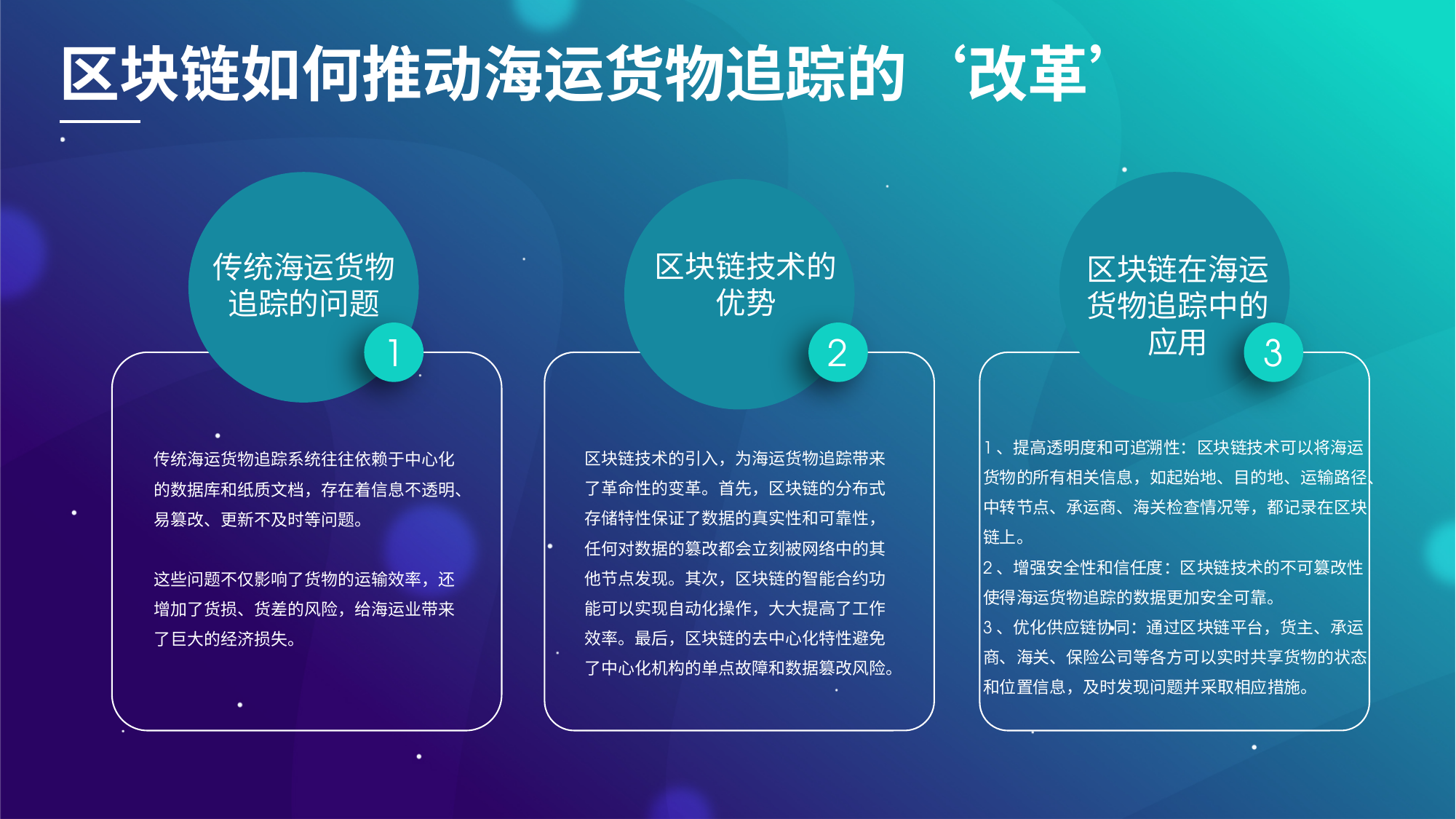

区块链如何推动海运货物追踪的‘改革’

区块链技术的优势
传统海运货物追踪的问题
区块链在海运货物追踪中的应用
1
2
3

1、提高透明度和可追溯性：区块链技术可以将海运货物的所有相关信息，如起始地、目的地、运输路径、中转节点、承运商、海关检查情况等，都记录在区块链上。
2、增强安全性和信任度：区块链技术的不可篡改性使得海运货物追踪的数据更加安全可靠。
3、优化供应链协同：通过区块链平台，货主、承运商、海关、保险公司等各方可以实时共享货物的状态和位置信息，及时发现问题并采取相应措施。
区块链技术的引入，为海运货物追踪带来了革命性的变革。首先，区块链的分布式存储特性保证了数据的真实性和可靠性，任何对数据的篡改都会立刻被网络中的其他节点发现。其次，区块链的智能合约功能可以实现自动化操作，大大提高了工作效率。最后，区块链的去中心化特性避免了中心化机构的单点故障和数据篡改风险。
传统海运货物追踪系统往往依赖于中心化的数据库和纸质文档，存在着信息不透明、易篡改、更新不及时等问题。

这些问题不仅影响了货物的运输效率，还增加了货损、货差的风险，给海运业带来了巨大的经济损失。